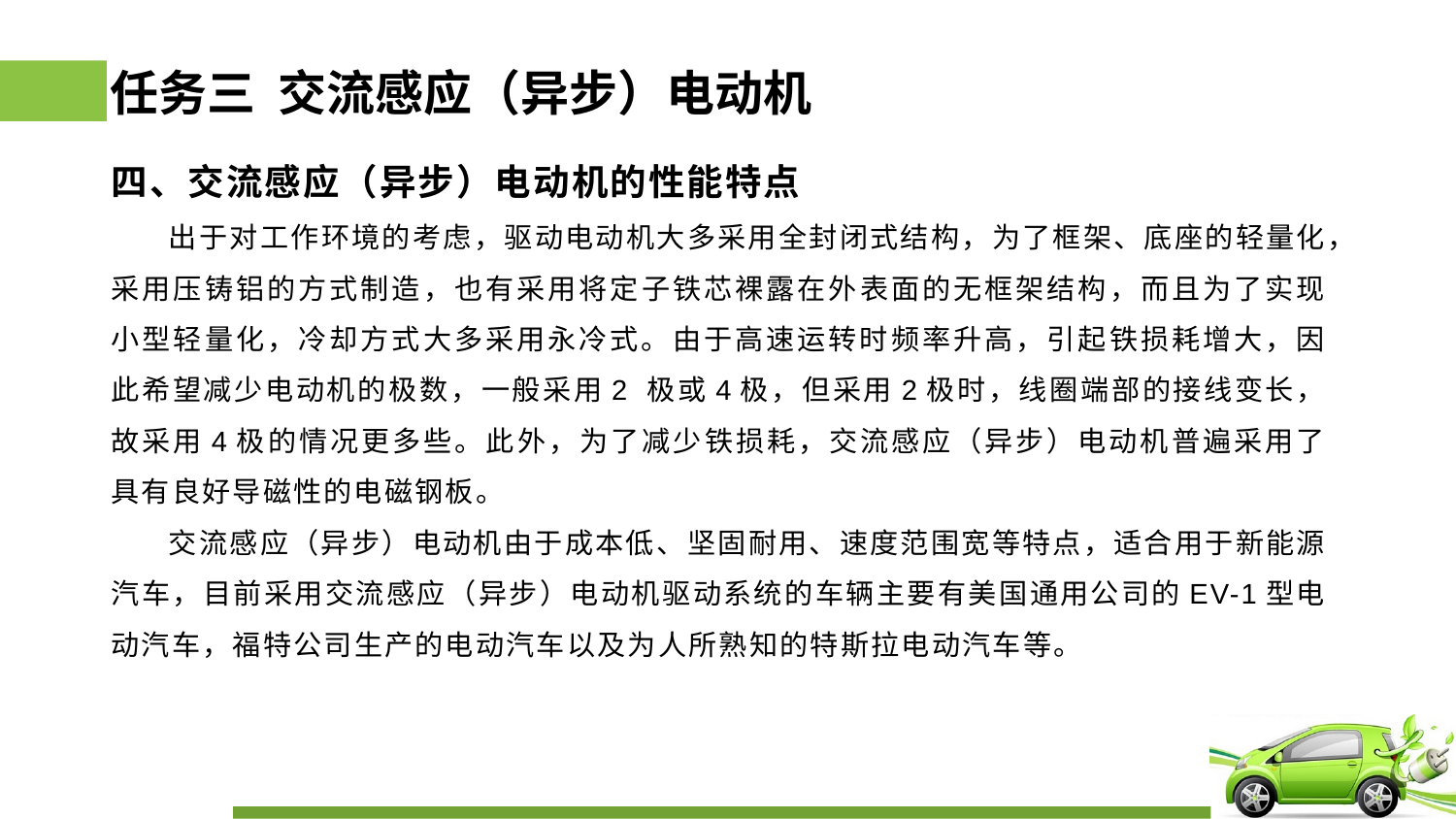

# 任务三  交流感应（异步）电动机
四、交流感应（异步）电动机的性能特点
      出于对工作环境的考虑，驱动电动机大多采用全封闭式结构，为了框架、底座的轻量化，采用压铸铝的方式制造，也有采用将定子铁芯裸露在外表面的无框架结构，而且为了实现小型轻量化，冷却方式大多采用永冷式。由于高速运转时频率升高，引起铁损耗增大，因此希望减少电动机的极数，一般采用2 极或4极，但采用2极时，线圈端部的接线变长，故采用4极的情况更多些。此外，为了减少铁损耗，交流感应（异步）电动机普遍采用了具有良好导磁性的电磁钢板。
      交流感应（异步）电动机由于成本低、坚固耐用、速度范围宽等特点，适合用于新能源汽车，目前采用交流感应（异步）电动机驱动系统的车辆主要有美国通用公司的EV-1型电动汽车，福特公司生产的电动汽车以及为人所熟知的特斯拉电动汽车等。